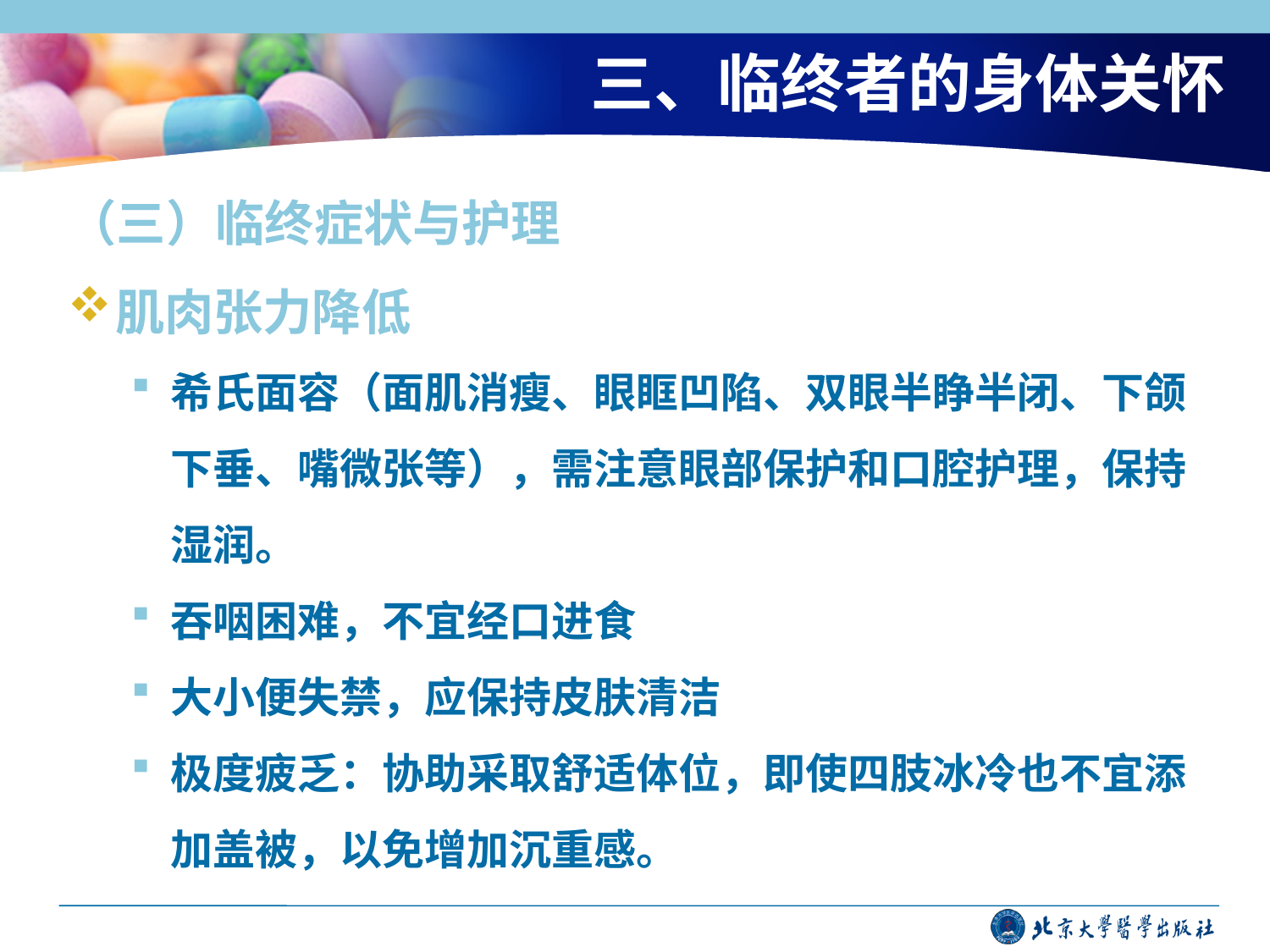

# 三、临终者的身体关怀
（三）临终症状与护理
肌肉张力降低
希氏面容（面肌消瘦、眼眶凹陷、双眼半睁半闭、下颌下垂、嘴微张等），需注意眼部保护和口腔护理，保持湿润。
吞咽困难，不宜经口进食
大小便失禁，应保持皮肤清洁
极度疲乏：协助采取舒适体位，即使四肢冰冷也不宜添加盖被，以免增加沉重感。